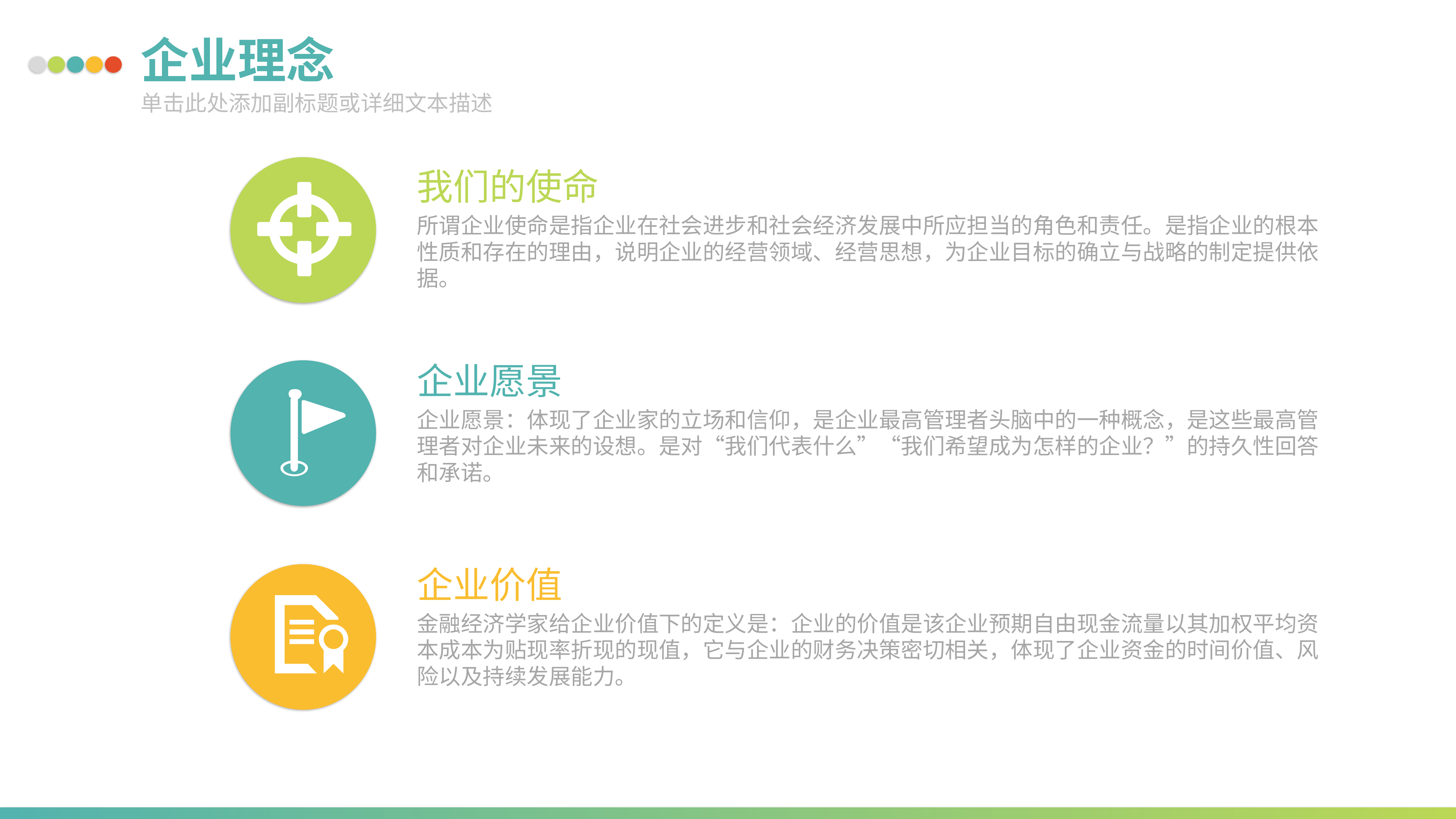

企业理念
单击此处添加副标题或详细文本描述
我们的使命

所谓企业使命是指企业在社会进步和社会经济发展中所应担当的角色和责任。是指企业的根本性质和存在的理由，说明企业的经营领域、经营思想，为企业目标的确立与战略的制定提供依据。
企业愿景

企业愿景：体现了企业家的立场和信仰，是企业最高管理者头脑中的一种概念，是这些最高管理者对企业未来的设想。是对“我们代表什么”“我们希望成为怎样的企业？”的持久性回答和承诺。
企业价值

金融经济学家给企业价值下的定义是：企业的价值是该企业预期自由现金流量以其加权平均资本成本为贴现率折现的现值，它与企业的财务决策密切相关，体现了企业资金的时间价值、风险以及持续发展能力。